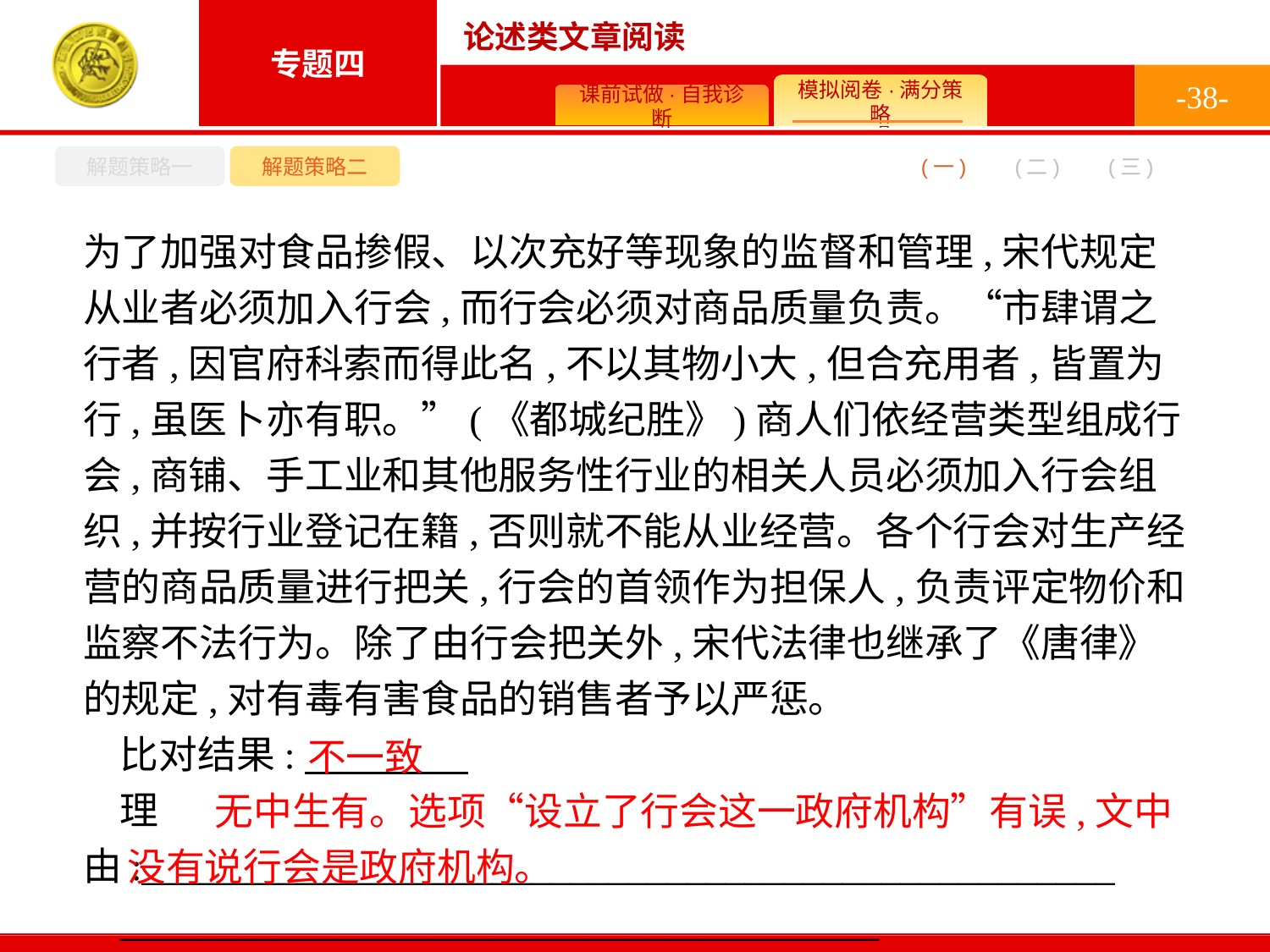

-38-
解题策略一
解题策略二
(二)
(一)
(三)
为了加强对食品掺假、以次充好等现象的监督和管理,宋代规定从业者必须加入行会,而行会必须对商品质量负责。“市肆谓之行者,因官府科索而得此名,不以其物小大,但合充用者,皆置为行,虽医卜亦有职。”(《都城纪胜》)商人们依经营类型组成行会,商铺、手工业和其他服务性行业的相关人员必须加入行会组织,并按行业登记在籍,否则就不能从业经营。各个行会对生产经营的商品质量进行把关,行会的首领作为担保人,负责评定物价和监察不法行为。除了由行会把关外,宋代法律也继承了《唐律》的规定,对有毒有害食品的销售者予以严惩。
比对结果:
理由:__________________________________________________
_______________________________________
不一致
         无中生有。选项“设立了行会这一政府机构”有误,文中没有说行会是政府机构。